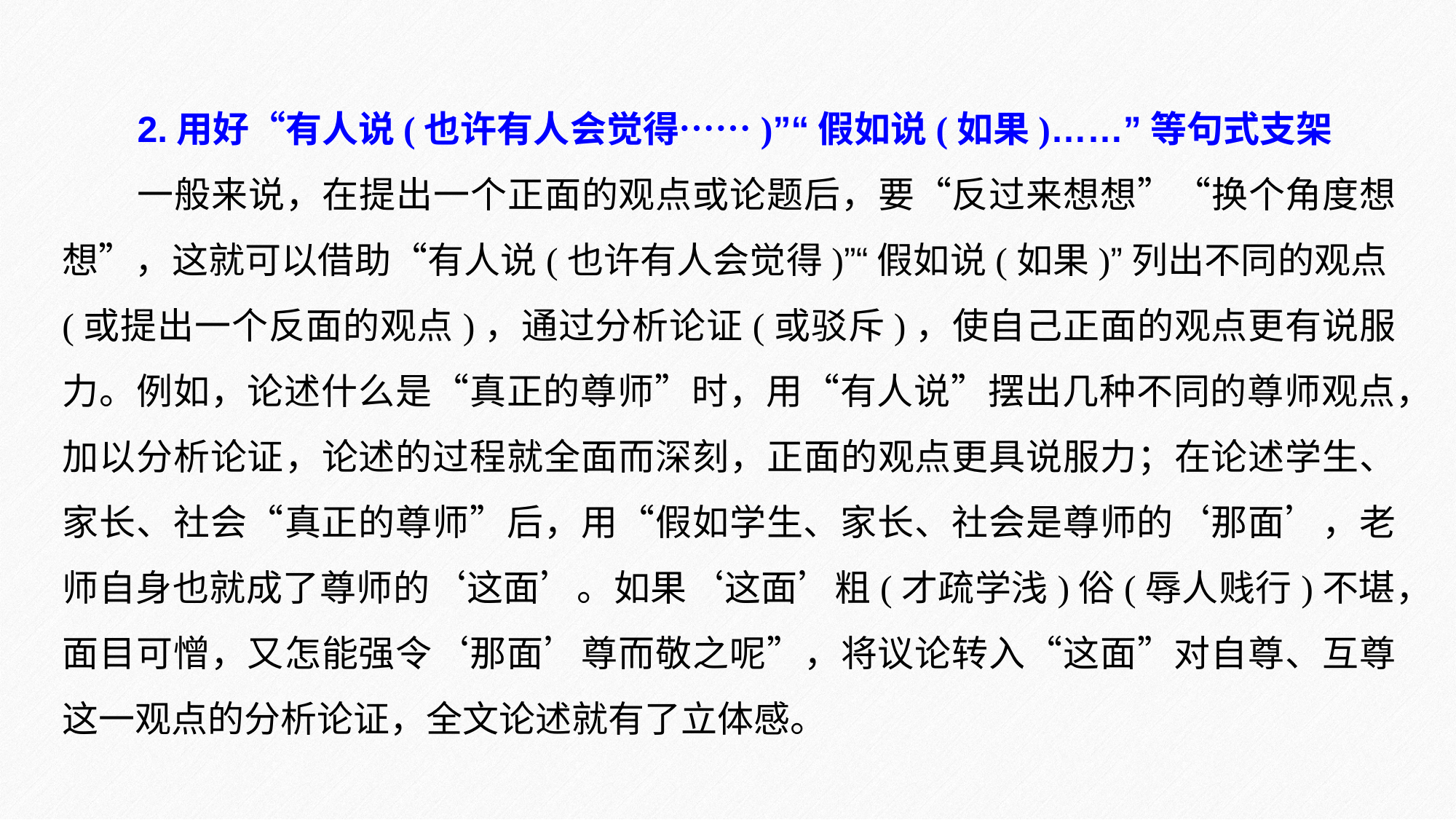

2.用好“有人说(也许有人会觉得……)”“假如说(如果)……”等句式支架
一般来说，在提出一个正面的观点或论题后，要“反过来想想”“换个角度想想”，这就可以借助“有人说(也许有人会觉得)”“假如说(如果)”列出不同的观点(或提出一个反面的观点)，通过分析论证(或驳斥)，使自己正面的观点更有说服力。例如，论述什么是“真正的尊师”时，用“有人说”摆出几种不同的尊师观点，加以分析论证，论述的过程就全面而深刻，正面的观点更具说服力；在论述学生、家长、社会“真正的尊师”后，用“假如学生、家长、社会是尊师的‘那面’，老师自身也就成了尊师的‘这面’。如果‘这面’粗(才疏学浅)俗(辱人贱行)不堪，面目可憎，又怎能强令‘那面’尊而敬之呢”，将议论转入“这面”对自尊、互尊这一观点的分析论证，全文论述就有了立体感。